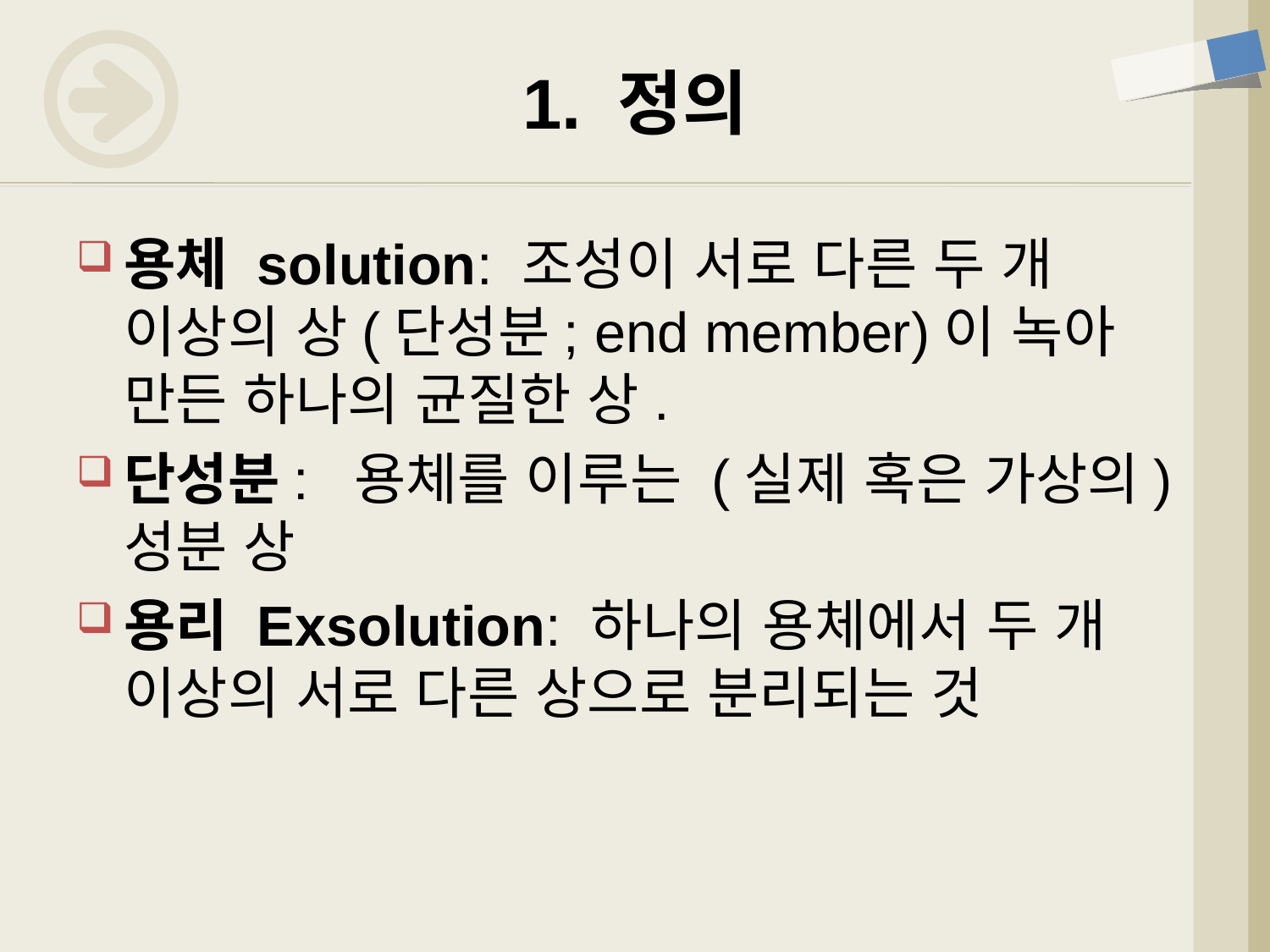

# 1. 정의
용체 solution: 조성이 서로 다른 두 개 이상의 상(단성분; end member)이 녹아 만든 하나의 균질한 상.
단성분:  용체를 이루는 (실제 혹은 가상의) 성분 상
용리 Exsolution: 하나의 용체에서 두 개 이상의 서로 다른 상으로 분리되는 것